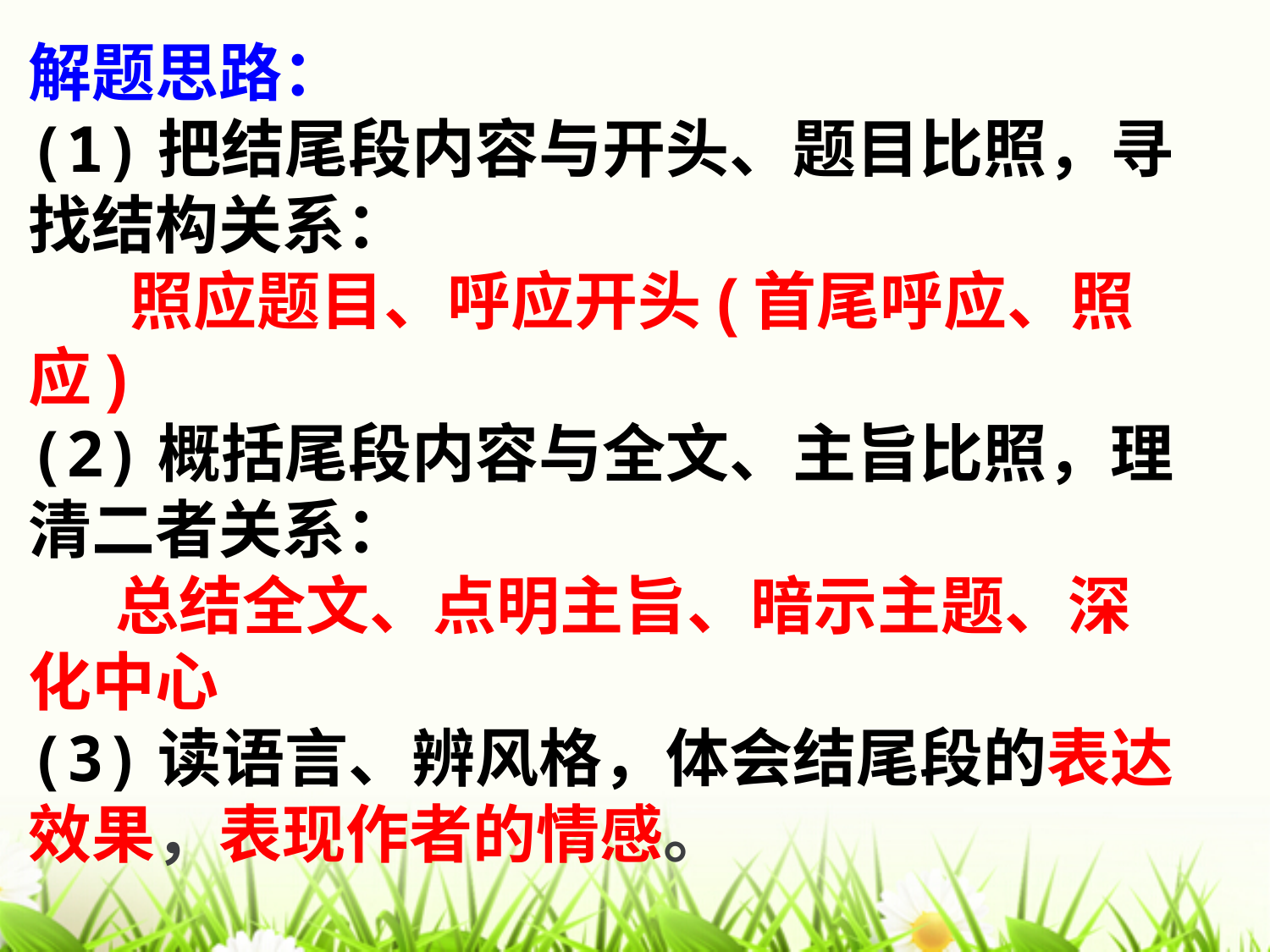

解题思路：
(1)把结尾段内容与开头、题目比照，寻找结构关系：
      照应题目、呼应开头(首尾呼应、照应)
(2)概括尾段内容与全文、主旨比照，理清二者关系：
     总结全文、点明主旨、暗示主题、深化中心
(3)读语言、辨风格，体会结尾段的表达效果，表现作者的情感。